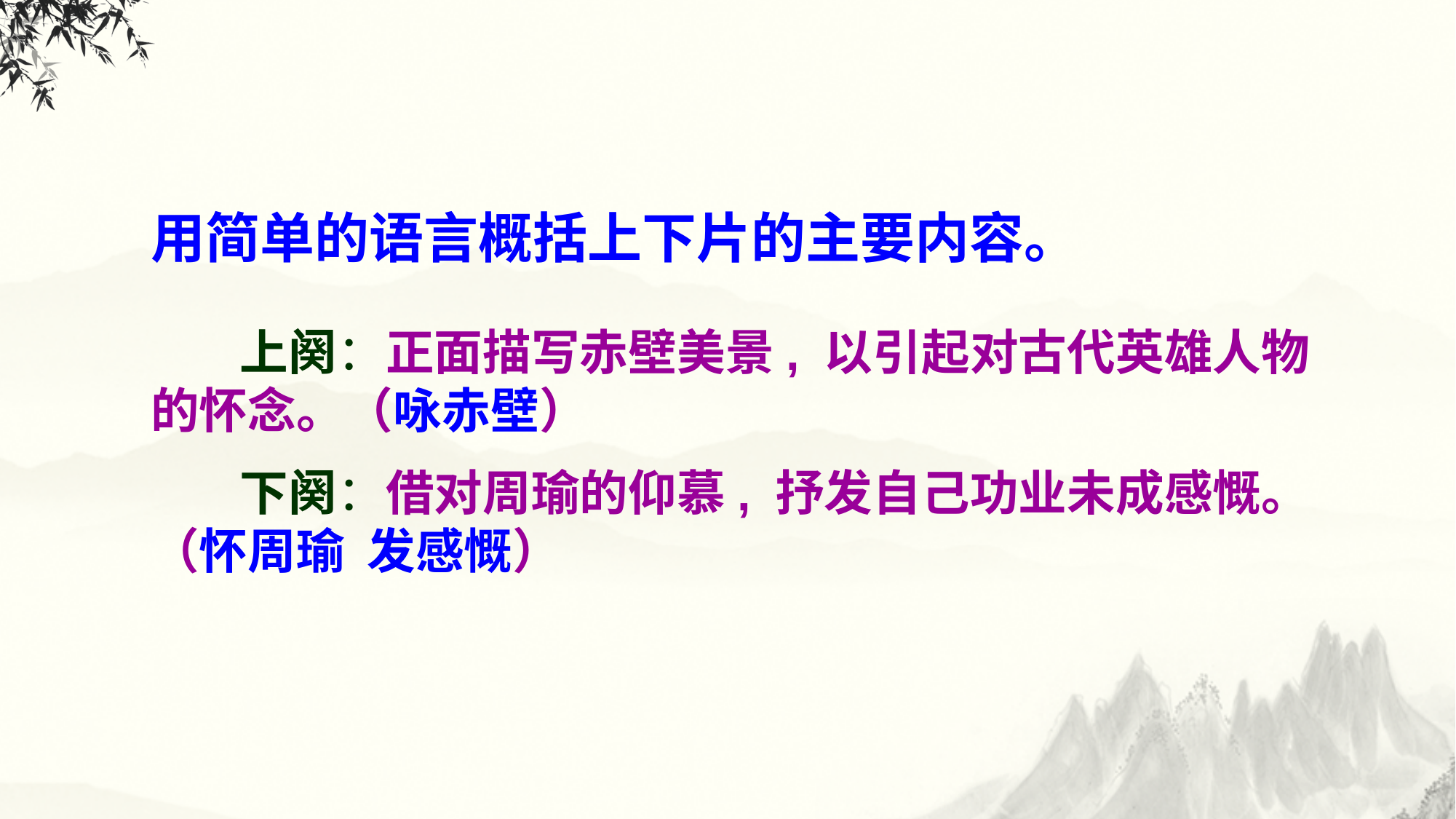

用简单的语言概括上下片的主要内容。
       上阕：正面描写赤壁美景, 以引起对古代英雄人物的怀念。（咏赤壁）
       下阕：借对周瑜的仰慕, 抒发自己功业未成感慨。（怀周瑜  发感慨）